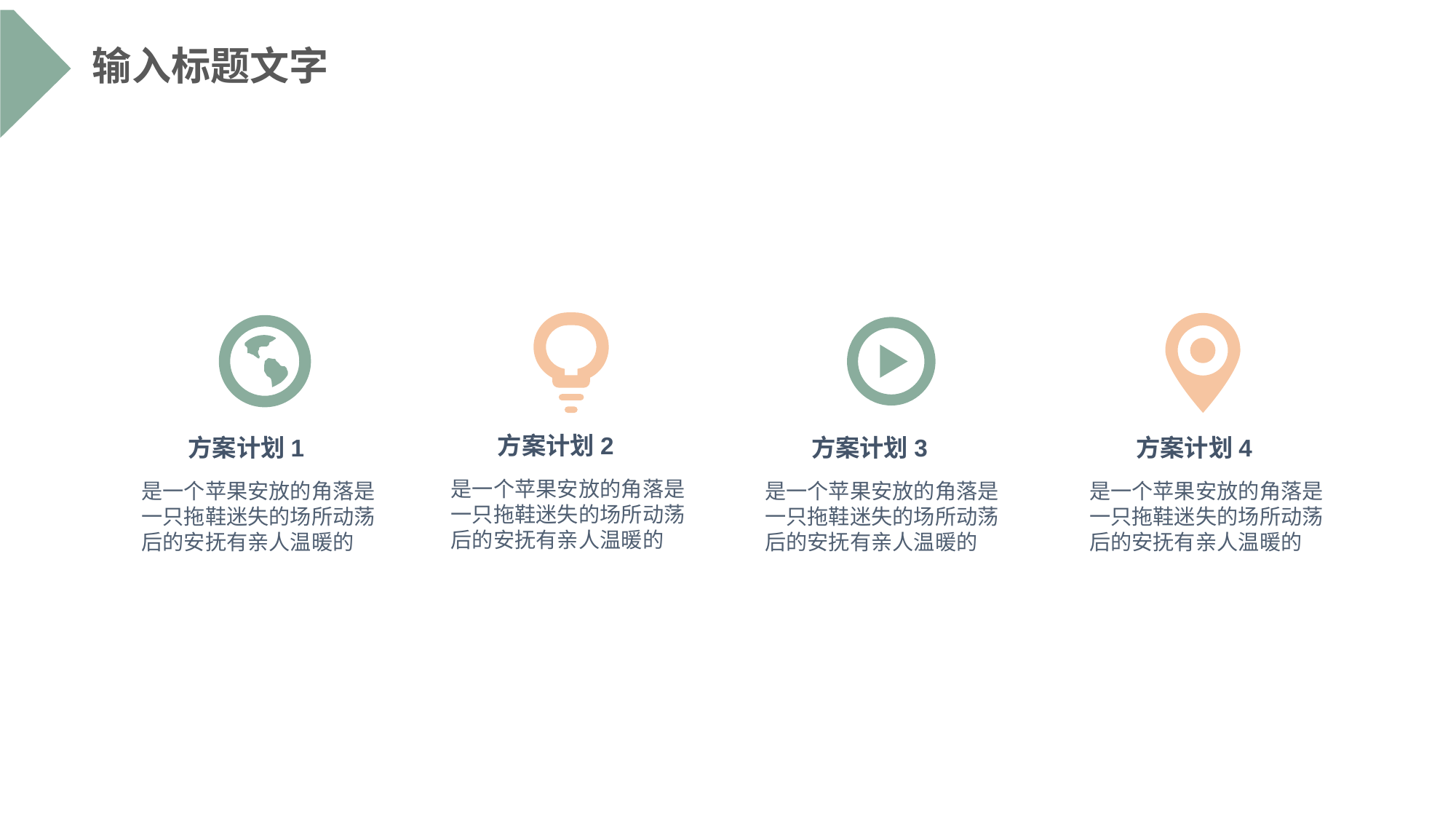

输入标题文字

方案计划2
是一个苹果安放的角落是一只拖鞋迷失的场所动荡后的安抚有亲人温暖的

方案计划4
是一个苹果安放的角落是一只拖鞋迷失的场所动荡后的安抚有亲人温暖的

方案计划1
是一个苹果安放的角落是一只拖鞋迷失的场所动荡后的安抚有亲人温暖的

方案计划3
是一个苹果安放的角落是一只拖鞋迷失的场所动荡后的安抚有亲人温暖的